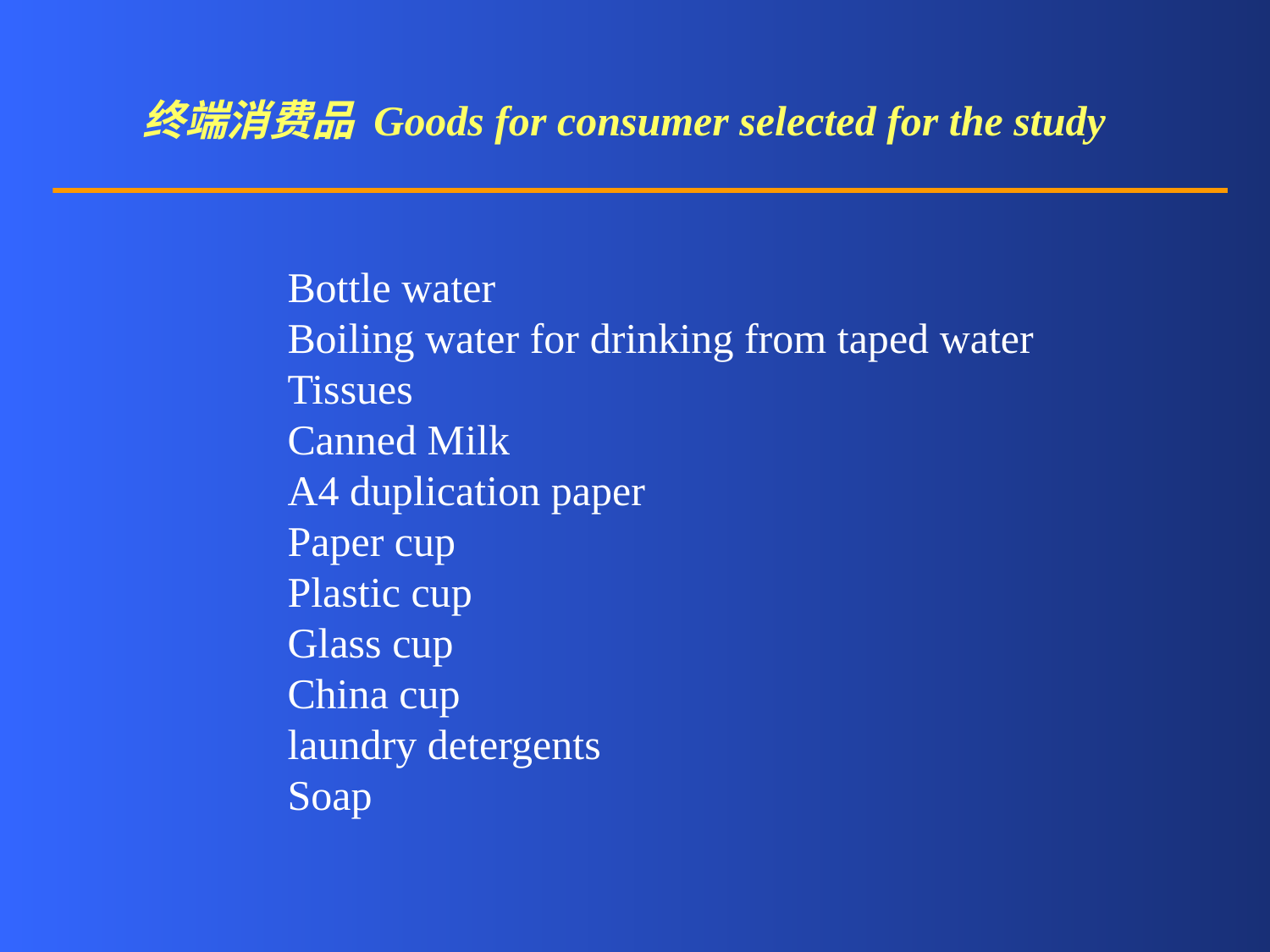

终端消费品 Goods for consumer selected for the study

	Bottle water
	Boiling water for drinking from taped water
	Tissues
	Canned Milk
	A4 duplication paper
	Paper cup
	Plastic cup
	Glass cup
	China cup
	laundry detergents
	Soap